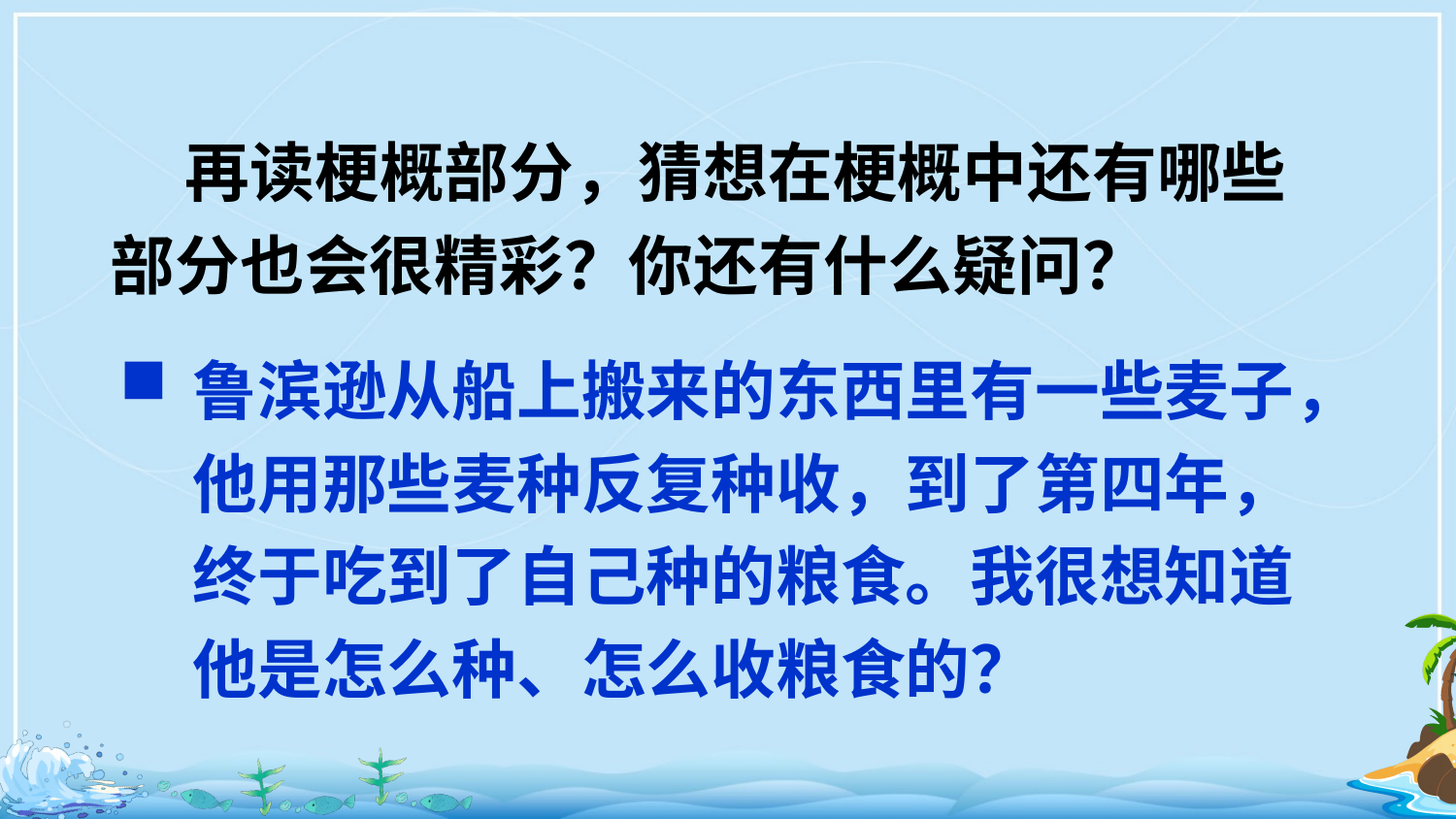

再读梗概部分，猜想在梗概中还有哪些部分也会很精彩？你还有什么疑问？
鲁滨逊从船上搬来的东西里有一些麦子，他用那些麦种反复种收，到了第四年，终于吃到了自己种的粮食。我很想知道他是怎么种、怎么收粮食的？